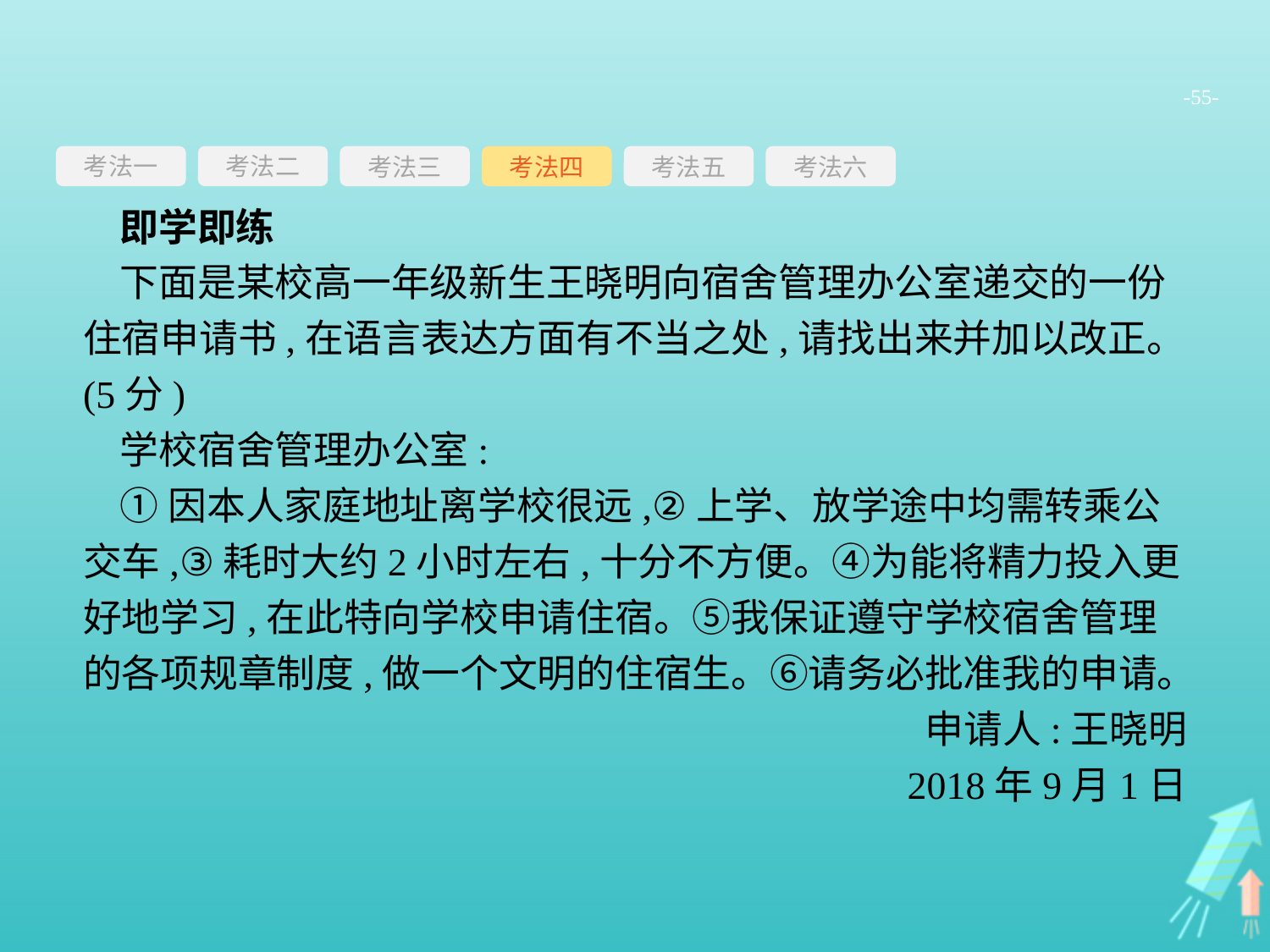

-55-
考法一
考法三
考法四
考法五
考法六
考法二
即学即练
下面是某校高一年级新生王晓明向宿舍管理办公室递交的一份住宿申请书,在语言表达方面有不当之处,请找出来并加以改正。(5分)
学校宿舍管理办公室:
①因本人家庭地址离学校很远,②上学、放学途中均需转乘公交车,③耗时大约2小时左右,十分不方便。④为能将精力投入更好地学习,在此特向学校申请住宿。⑤我保证遵守学校宿舍管理的各项规章制度,做一个文明的住宿生。⑥请务必批准我的申请。
申请人:王晓明
2018年9月1日